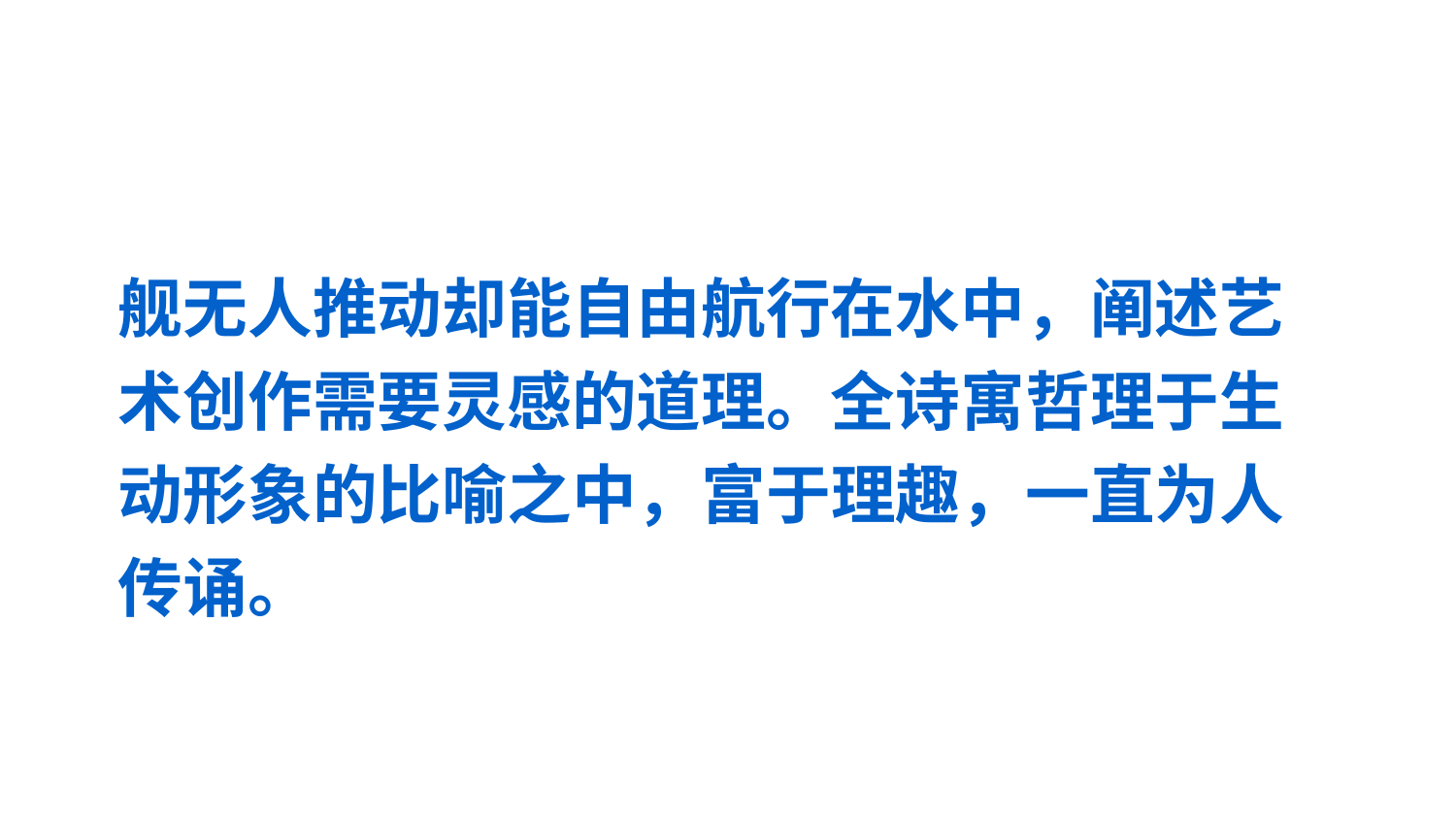

舰无人推动却能自由航行在水中，阐述艺术创作需要灵感的道理。全诗寓哲理于生动形象的比喻之中，富于理趣，一直为人传诵。